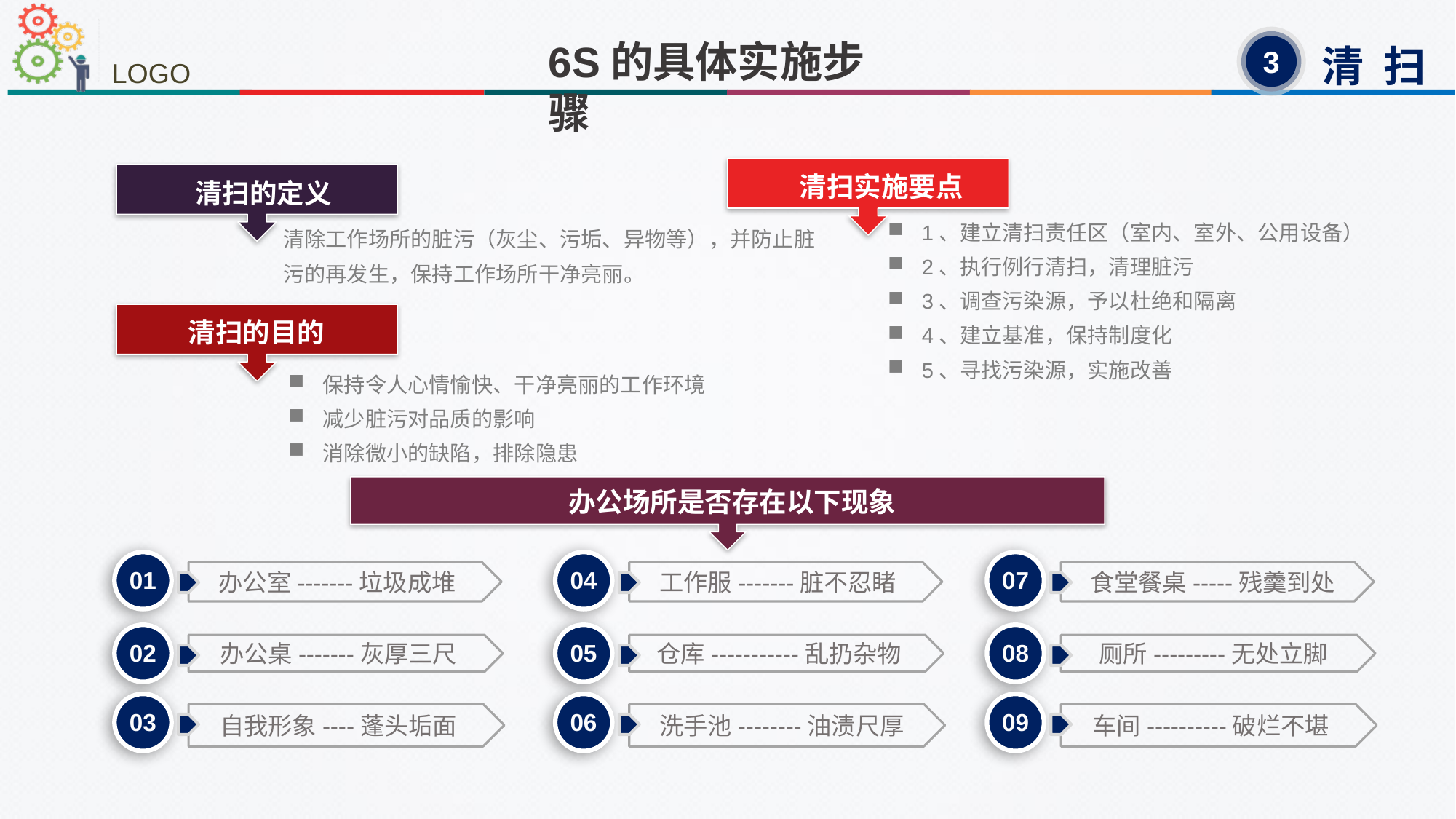

6S的具体实施步骤
清  扫
3
清扫实施要点

清扫的定义
1、建立清扫责任区（室内、室外、公用设备）
2、执行例行清扫，清理脏污
3、调查污染源，予以杜绝和隔离
4、建立基准，保持制度化
5、寻找污染源，实施改善

清除工作场所的脏污（灰尘、污垢、异物等），并防止脏污的再发生，保持工作场所干净亮丽。
清扫的目的

保持令人心情愉快、干净亮丽的工作环境
减少脏污对品质的影响
消除微小的缺陷，排除隐患
办公场所是否存在以下现象

01

04

07
办公室-------垃圾成堆

工作服-------脏不忍睹

食堂餐桌-----残羹到处

02

05

08
办公桌-------灰厚三尺

仓库-----------乱扔杂物

厕所---------无处立脚

03

06

09
自我形象----蓬头垢面

洗手池--------油渍尺厚

车间----------破烂不堪